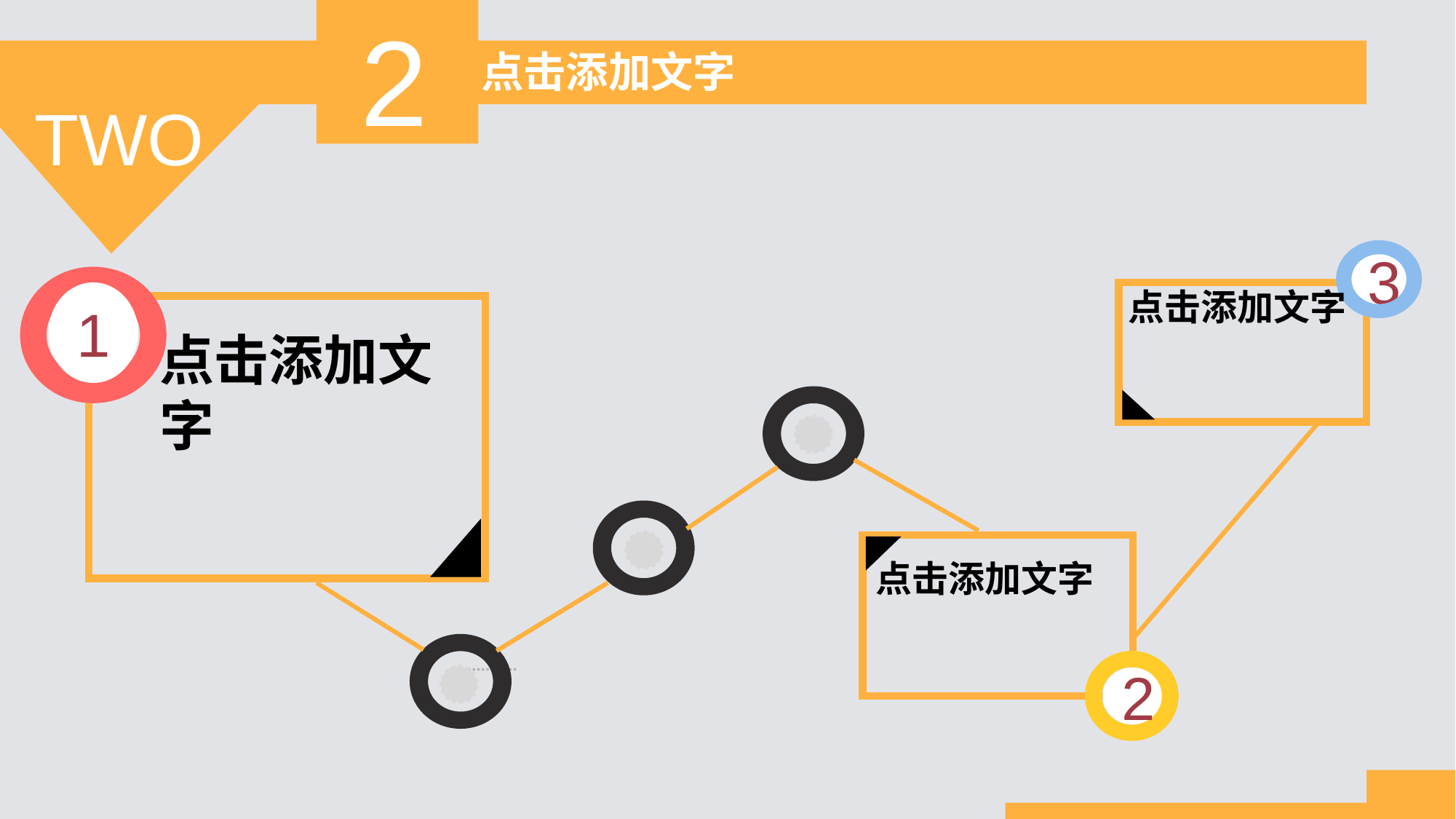

2
  点击添加文字

TWO

3

点击添加文字

1

点击添加文字

2
点击添加文字